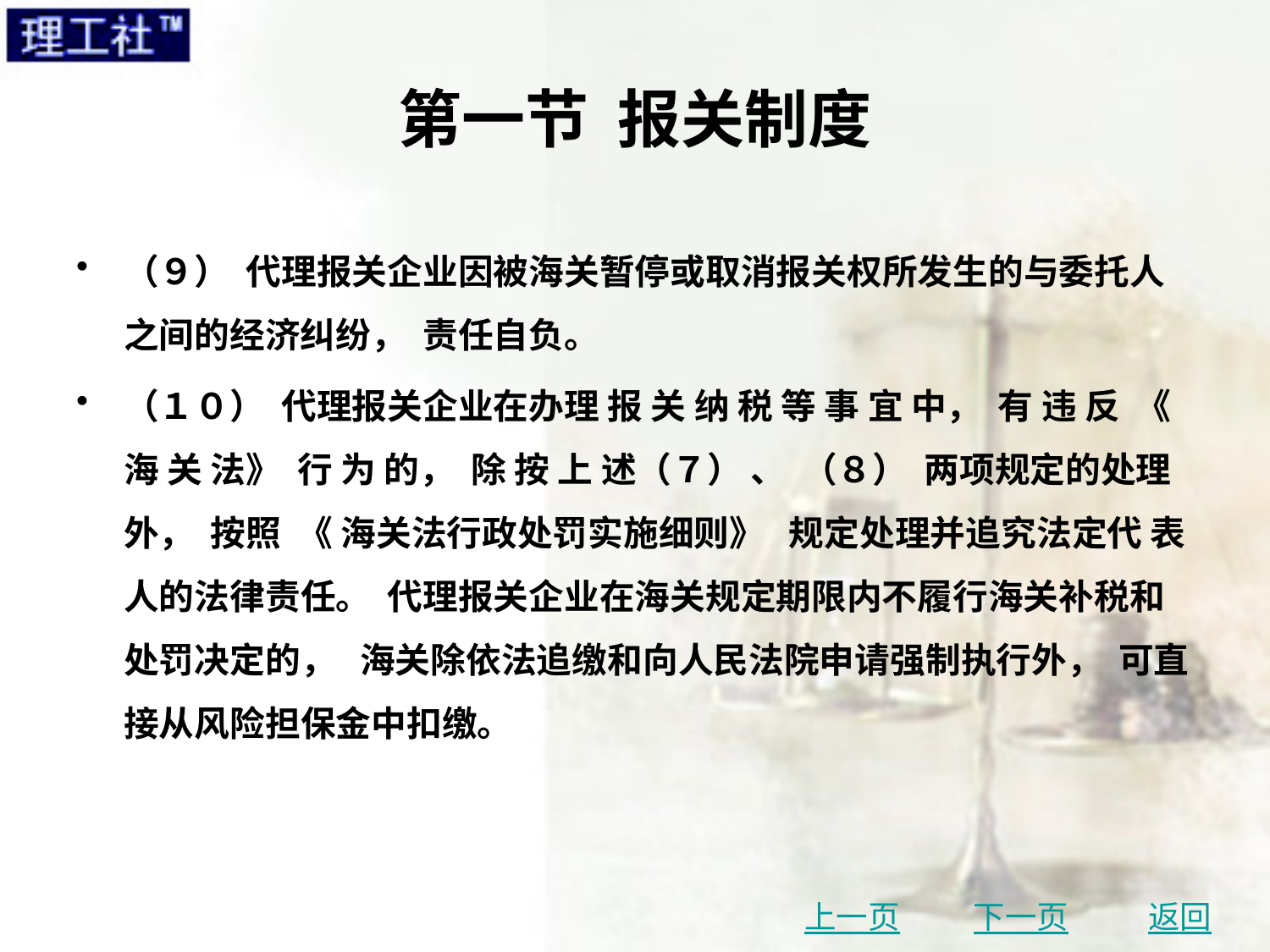

# 第一节  报关制度
（９）  代理报关企业因被海关暂停或取消报关权所发生的与委托人之间的经济纠纷，  责任自负。
（１０）  代理报关企业在办理 报 关 纳 税 等 事 宜 中，  有 违 反  《 海 关 法》  行 为 的，  除 按 上 述（７） 、  （８）  两项规定的处理外，  按照  《 海关法行政处罚实施细则》   规定处理并追究法定代 表人的法律责任。  代理报关企业在海关规定期限内不履行海关补税和处罚决定的，   海关除依法追缴和向人民法院申请强制执行外，  可直接从风险担保金中扣缴。

上一页
下一页
返回